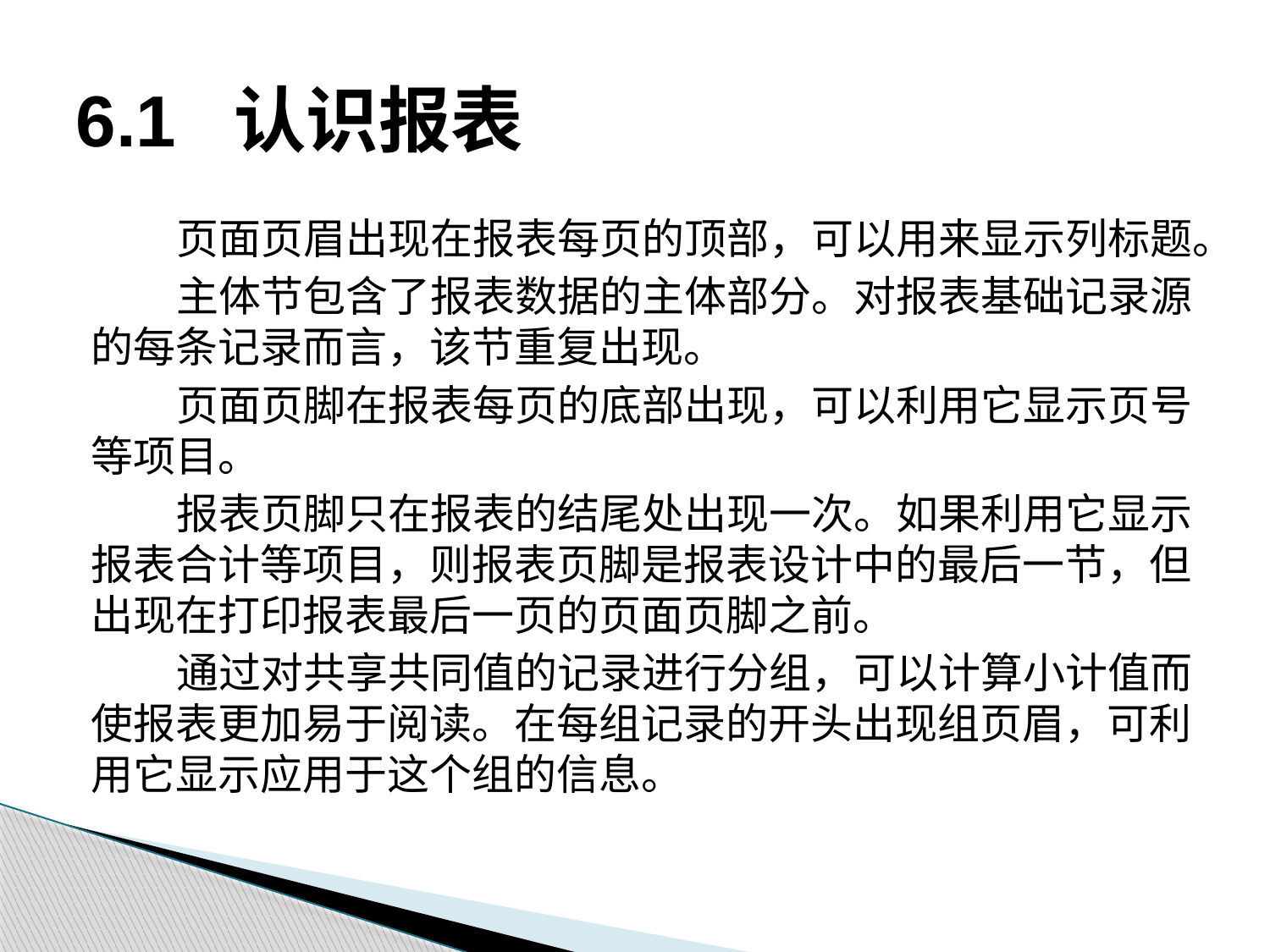

# 6.1  认识报表
页面页眉出现在报表每页的顶部，可以用来显示列标题。
主体节包含了报表数据的主体部分。对报表基础记录源的每条记录而言，该节重复出现。
页面页脚在报表每页的底部出现，可以利用它显示页号等项目。
报表页脚只在报表的结尾处出现一次。如果利用它显示报表合计等项目，则报表页脚是报表设计中的最后一节，但出现在打印报表最后一页的页面页脚之前。
通过对共享共同值的记录进行分组，可以计算小计值而使报表更加易于阅读。在每组记录的开头出现组页眉，可利用它显示应用于这个组的信息。